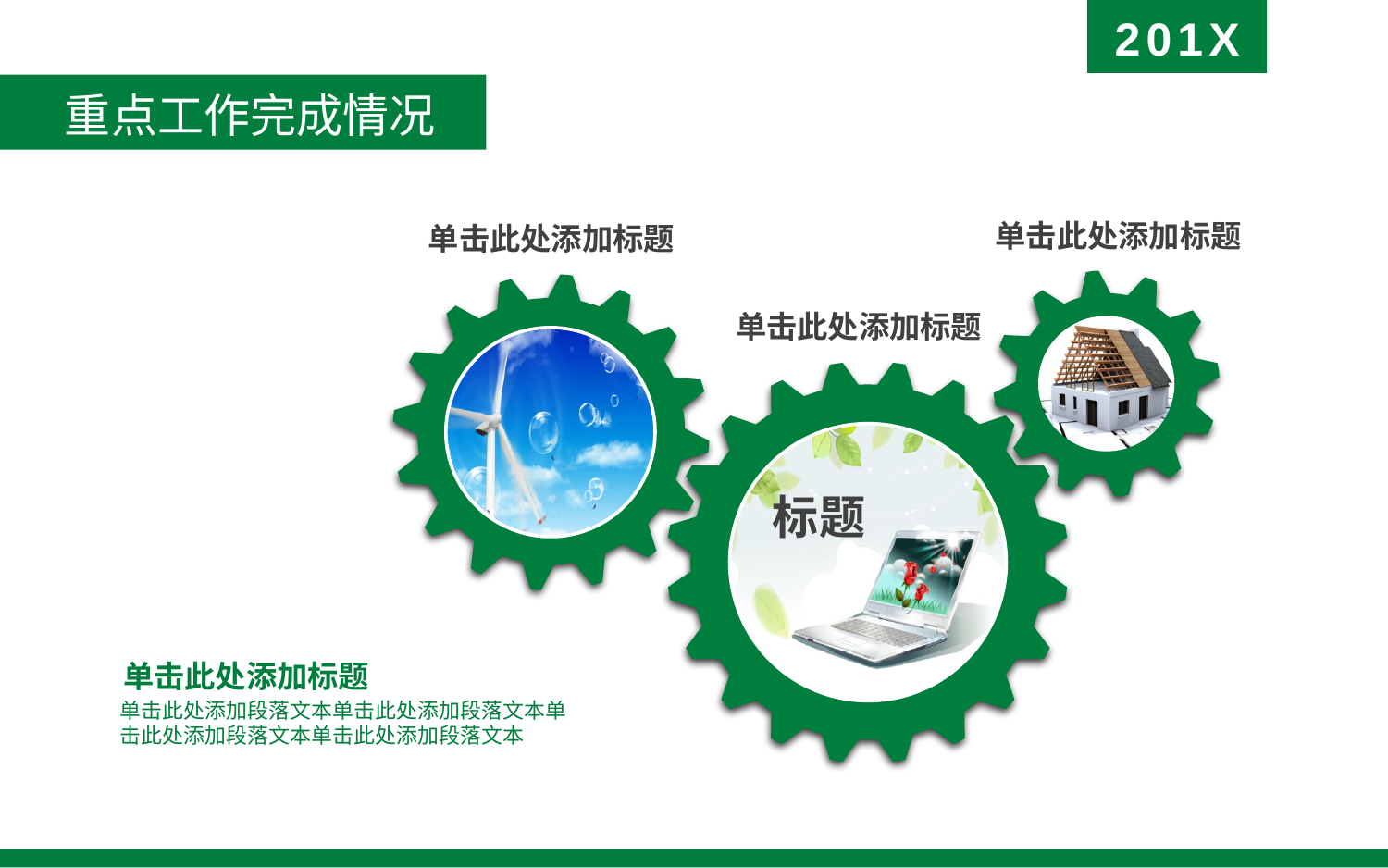

201X

重点工作完成情况
单击此处添加标题
单击此处添加标题

单击此处添加标题

标题
单击此处添加标题
单击此处添加段落文本单击此处添加段落文本单击此处添加段落文本单击此处添加段落文本